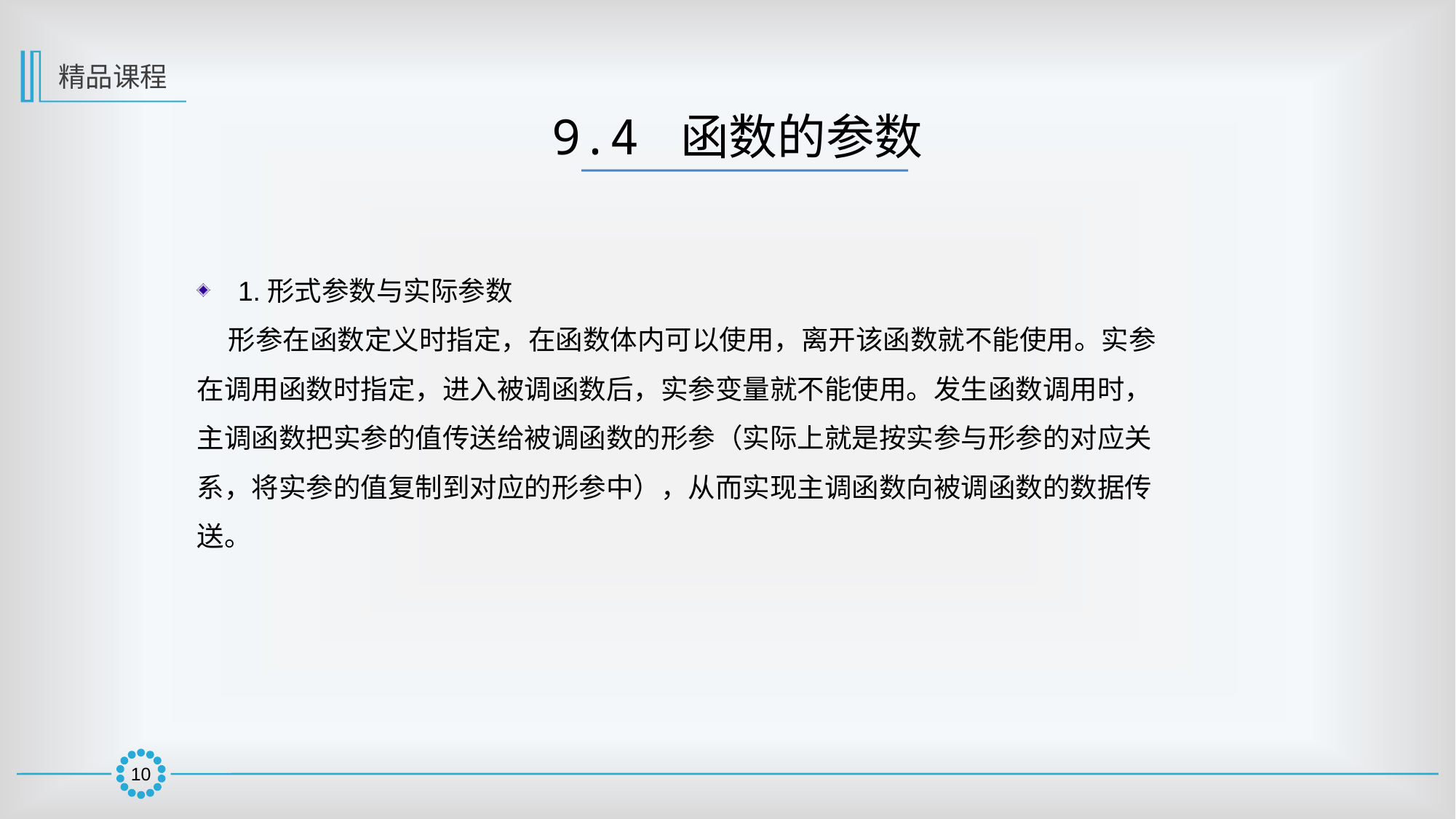

精品课程
9.4 函数的参数

1.形式参数与实际参数
    形参在函数定义时指定，在函数体内可以使用，离开该函数就不能使用。实参在调用函数时指定，进入被调函数后，实参变量就不能使用。发生函数调用时，主调函数把实参的值传送给被调函数的形参（实际上就是按实参与形参的对应关系，将实参的值复制到对应的形参中），从而实现主调函数向被调函数的数据传送。

10